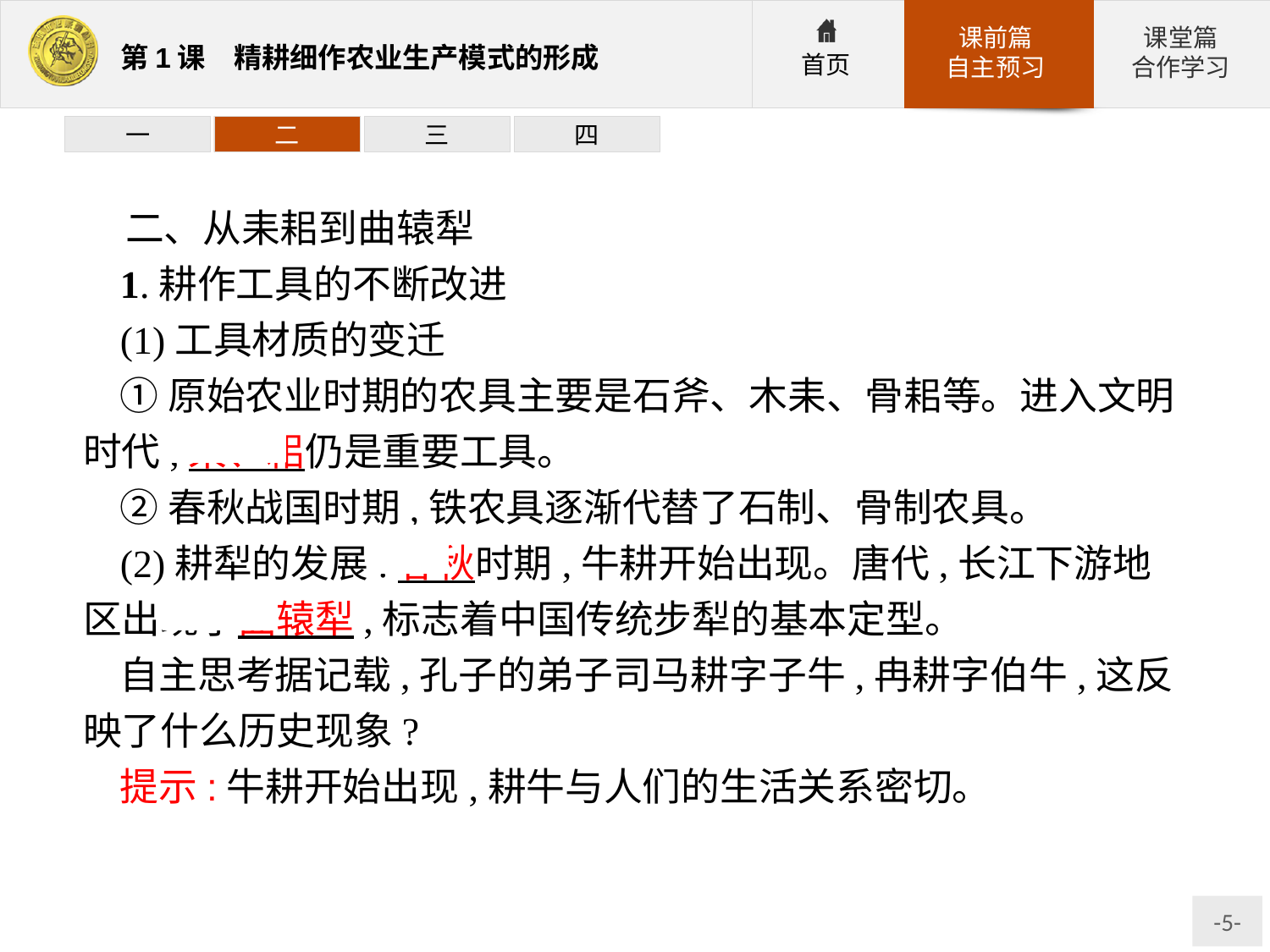

一
二
三
四
二、从耒耜到曲辕犁
1.耕作工具的不断改进
(1)工具材质的变迁
①原始农业时期的农具主要是石斧、木耒、骨耜等。进入文明时代,耒、耜仍是重要工具。
②春秋战国时期,铁农具逐渐代替了石制、骨制农具。
(2)耕犁的发展:春秋时期,牛耕开始出现。唐代,长江下游地区出现了曲辕犁,标志着中国传统步犁的基本定型。
自主思考据记载,孔子的弟子司马耕字子牛,冉耕字伯牛,这反映了什么历史现象?
提示:牛耕开始出现,耕牛与人们的生活关系密切。